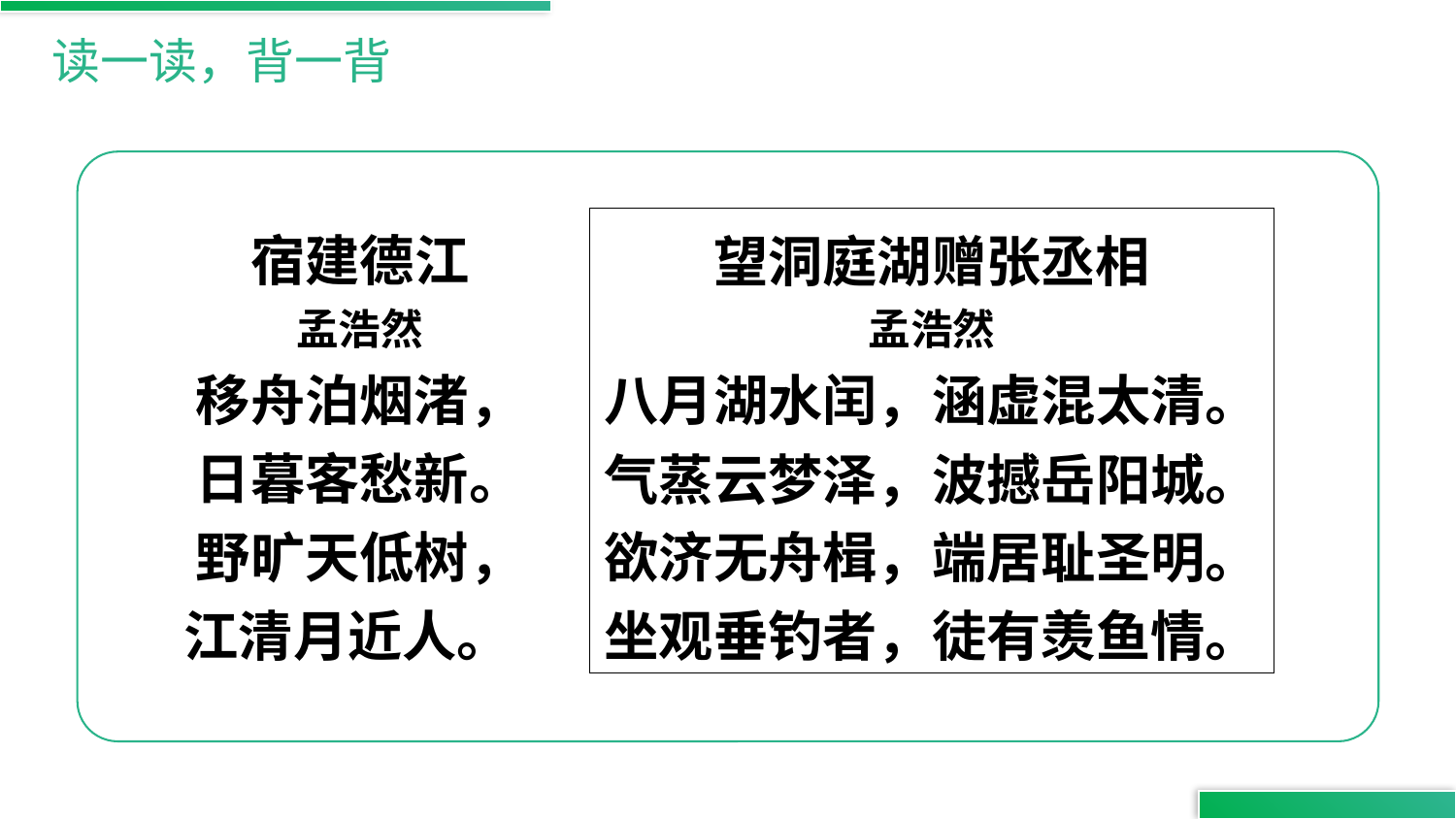

读一读，背一背
宿建德江
孟浩然
移舟泊烟渚，
日暮客愁新。野旷天低树，
江清月近人。
望洞庭湖赠张丞相
孟浩然
八月湖水闰，涵虚混太清。
气蒸云梦泽，波撼岳阳城。
欲济无舟楫，端居耻圣明。
坐观垂钓者，徒有羡鱼情。